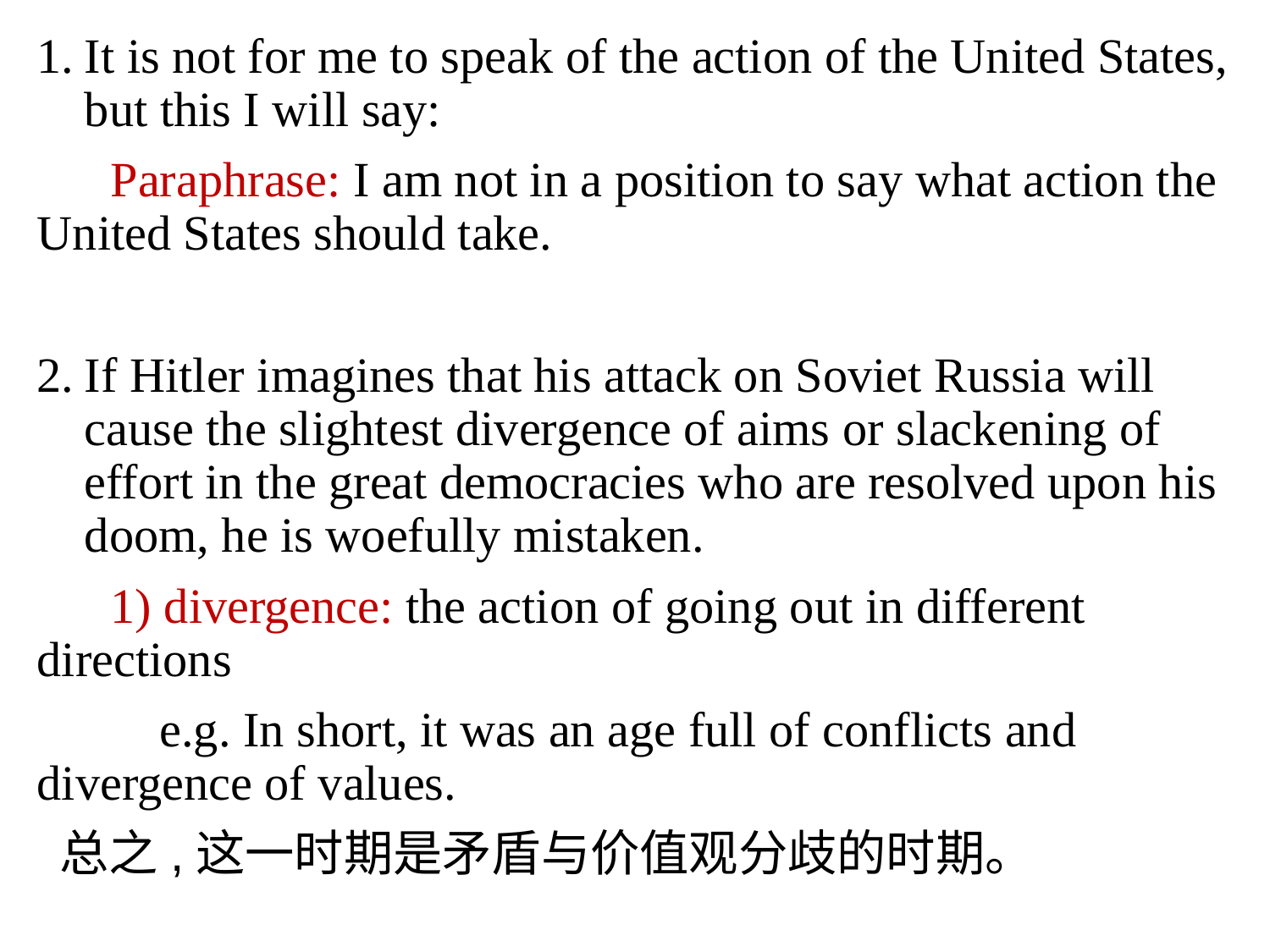

It is not for me to speak of the action of the United States, but this I will say:
      Paraphrase: I am not in a position to say what action the United States should take.

If Hitler imagines that his attack on Soviet Russia will cause the slightest divergence of aims or slackening of effort in the great democracies who are resolved upon his doom, he is woefully mistaken.
      1) divergence: the action of going out in different directions
          e.g. In short, it was an age full of conflicts and divergence of values.
 总之,这一时期是矛盾与价值观分歧的时期。